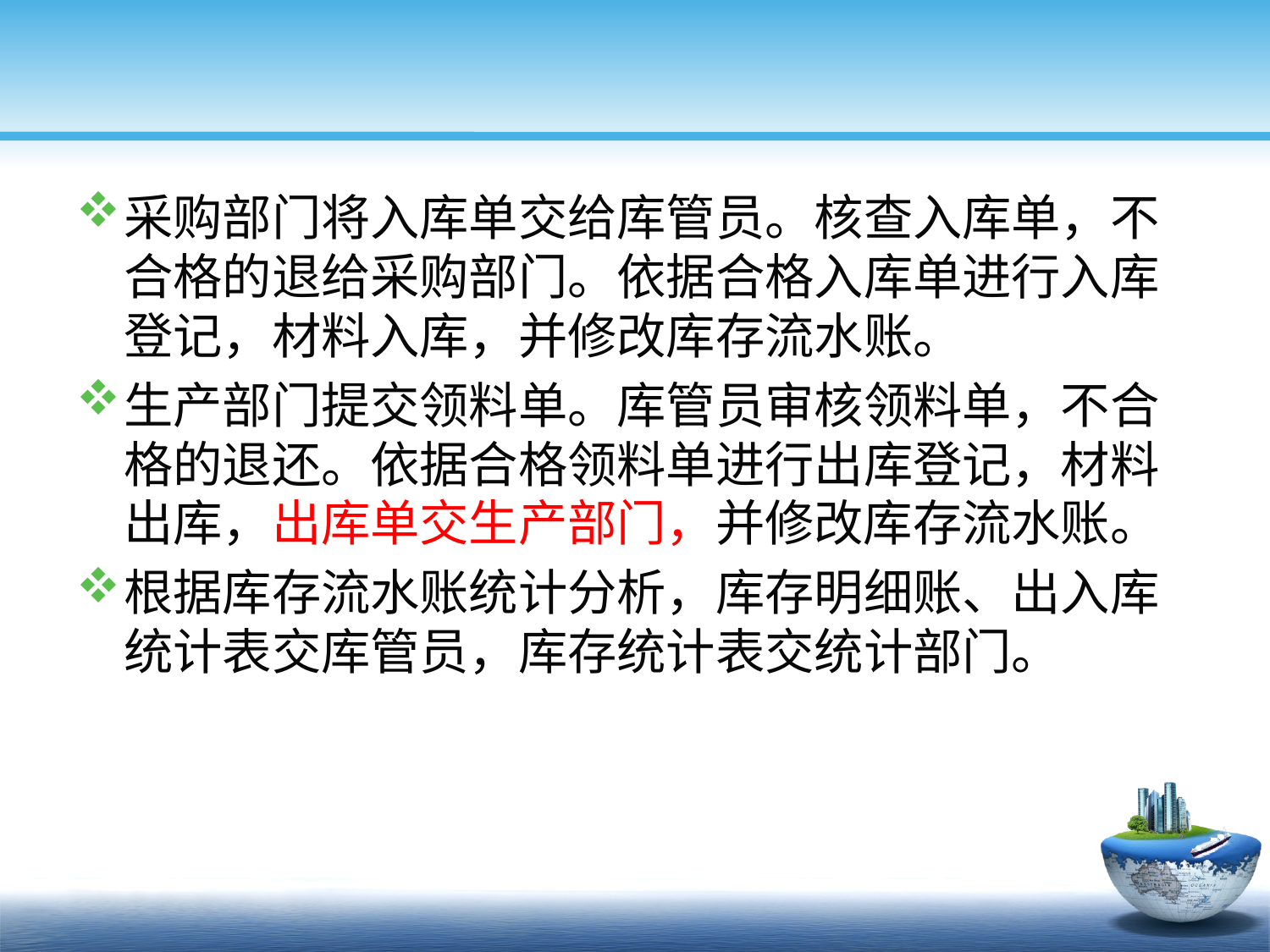

#
采购部门将入库单交给库管员。核查入库单，不合格的退给采购部门。依据合格入库单进行入库登记，材料入库，并修改库存流水账。
生产部门提交领料单。库管员审核领料单，不合格的退还。依据合格领料单进行出库登记，材料出库，出库单交生产部门，并修改库存流水账。
根据库存流水账统计分析，库存明细账、出入库统计表交库管员，库存统计表交统计部门。